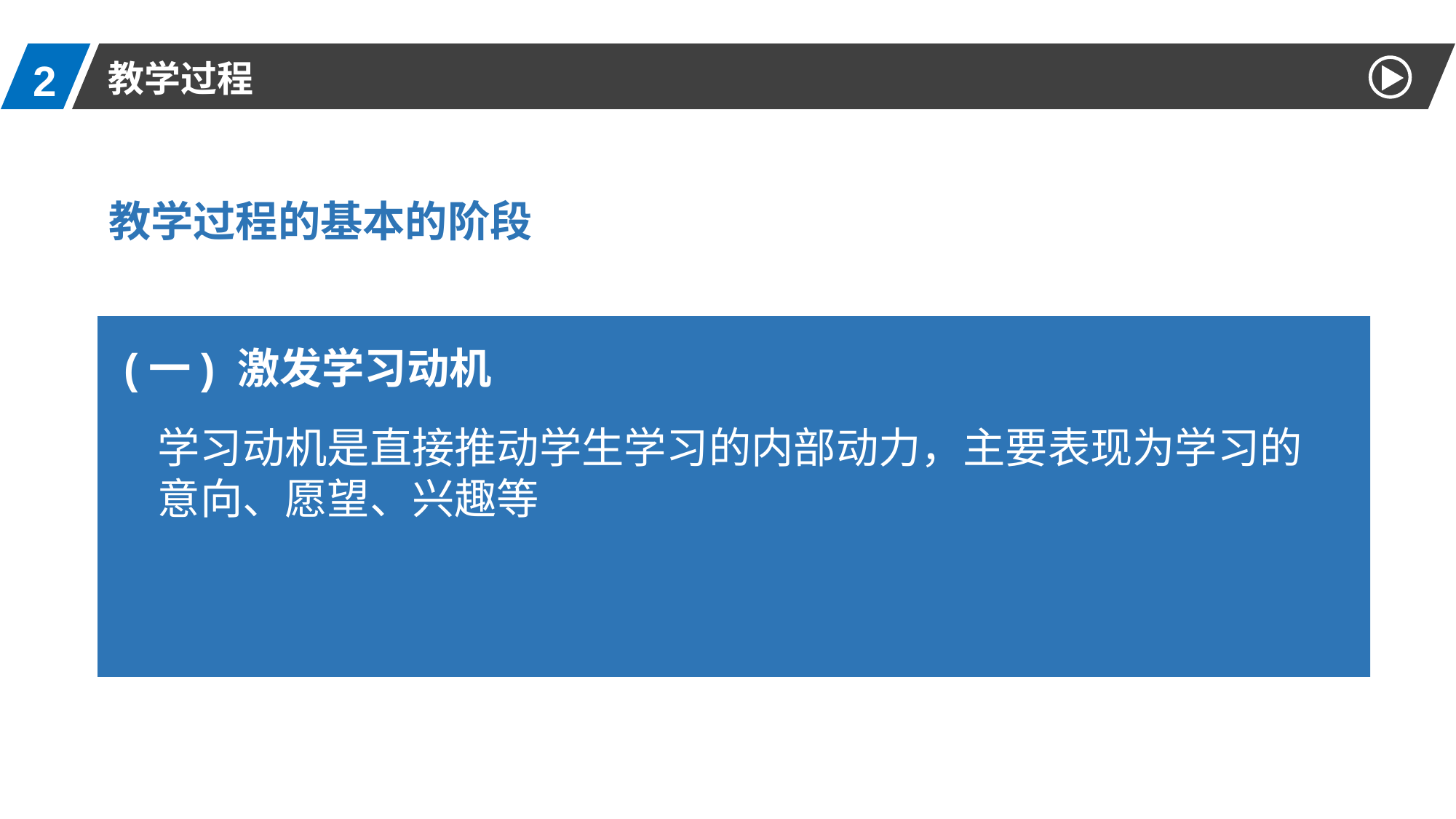

2
教学过程

教学过程的基本的阶段

(一) 激发学习动机
学习动机是直接推动学生学习的内部动力，主要表现为学习的意向、愿望、兴趣等